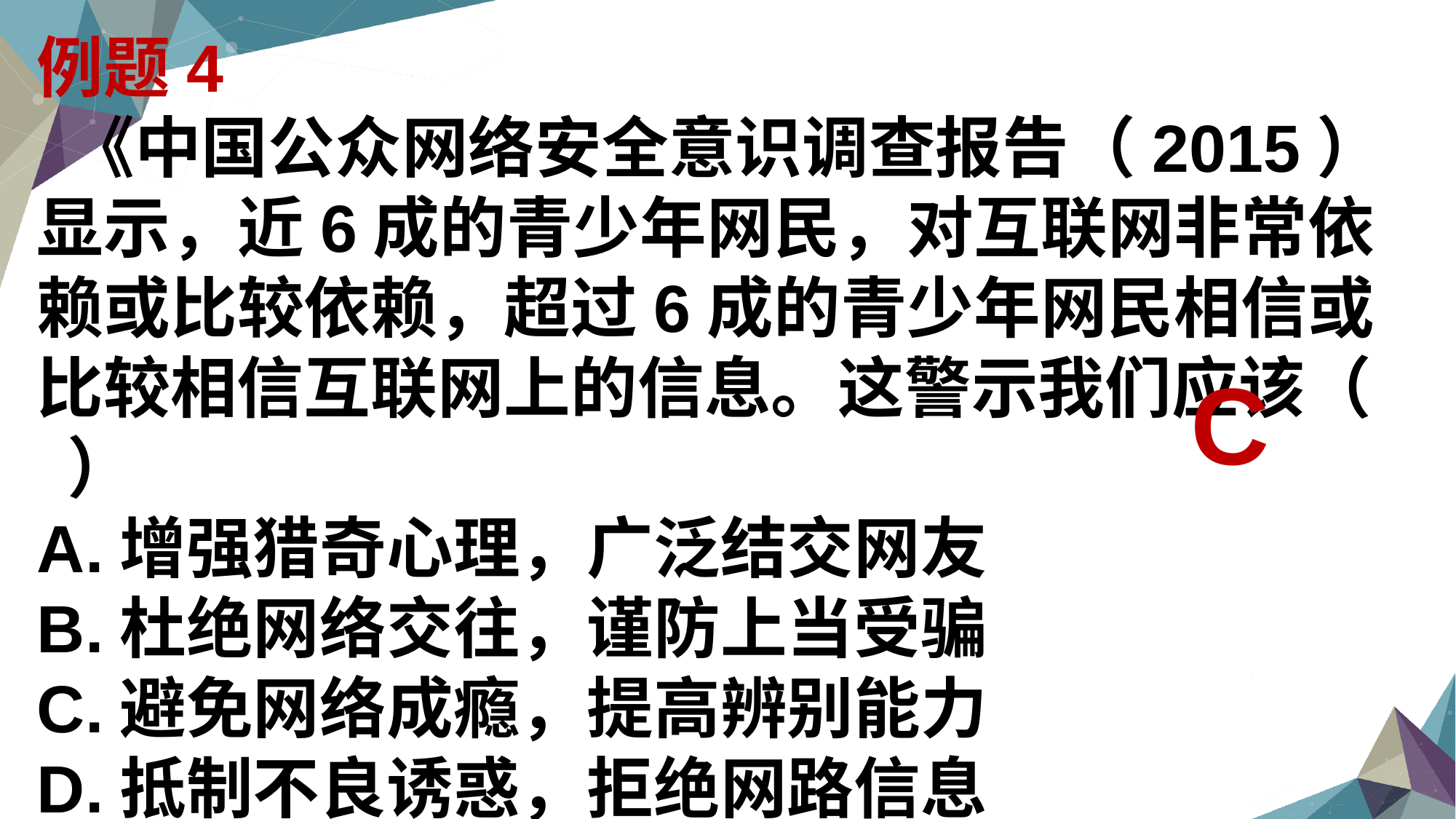

例题4
 《中国公众网络安全意识调查报告（2015）显示，近6成的青少年网民，对互联网非常依赖或比较依赖，超过6成的青少年网民相信或比较相信互联网上的信息。这警示我们应该（      ）
A.增强猎奇心理，广泛结交网友
B.杜绝网络交往，谨防上当受骗
C.避免网络成瘾，提高辨别能力
D.抵制不良诱惑，拒绝网路信息
C